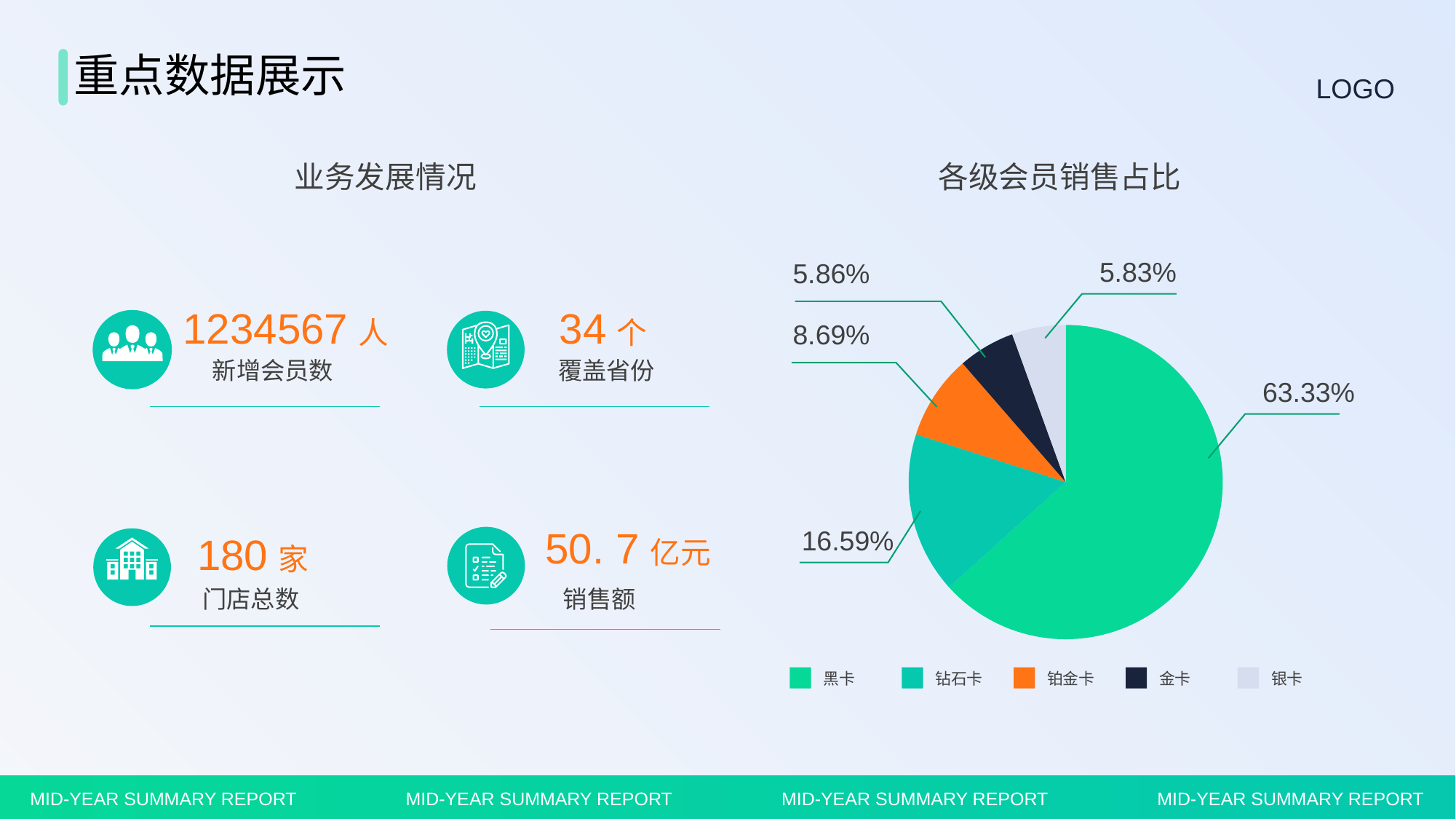

重点数据展示
LOGO
业务发展情况
各级会员销售占比
5.83%
5.86%

1234567人
34个

8.69%

### Chart

| Category | 销售额 |
|---|---|
| 第一季度 | 63.33 |
| 第二季度 | 16.59 |
| 第三季度 | 8.69 |
| 第四季度 | 5.86 |

新增会员数
覆盖省份

63.33%

50. 7亿元
16.59%
180家

门店总数
销售额
黑卡
钻石卡
铂金卡
金卡
银卡

MID-YEAR SUMMARY REPORT
MID-YEAR SUMMARY REPORT
MID-YEAR SUMMARY REPORT
MID-YEAR SUMMARY REPORT